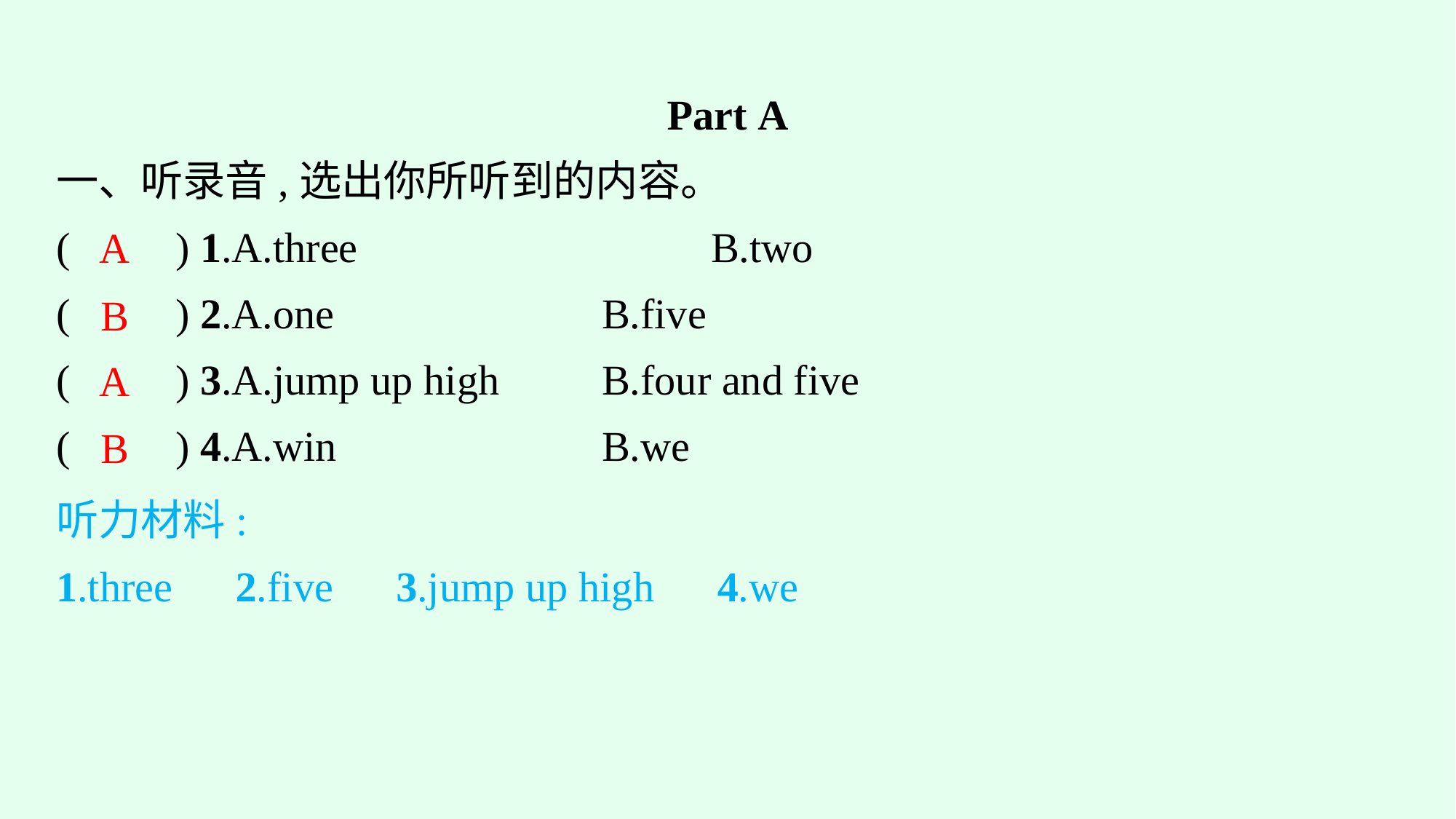

Part A
一、听录音,选出你所听到的内容。
(　　) 1.A.three　　　　　　	B.two
(　　) 2.A.one			B.five
(　　) 3.A.jump up high		B.four and five
(　　) 4.A.win			B.we
A
B
A
B
听力材料:
1.three　2.five　3.jump up high　4.we